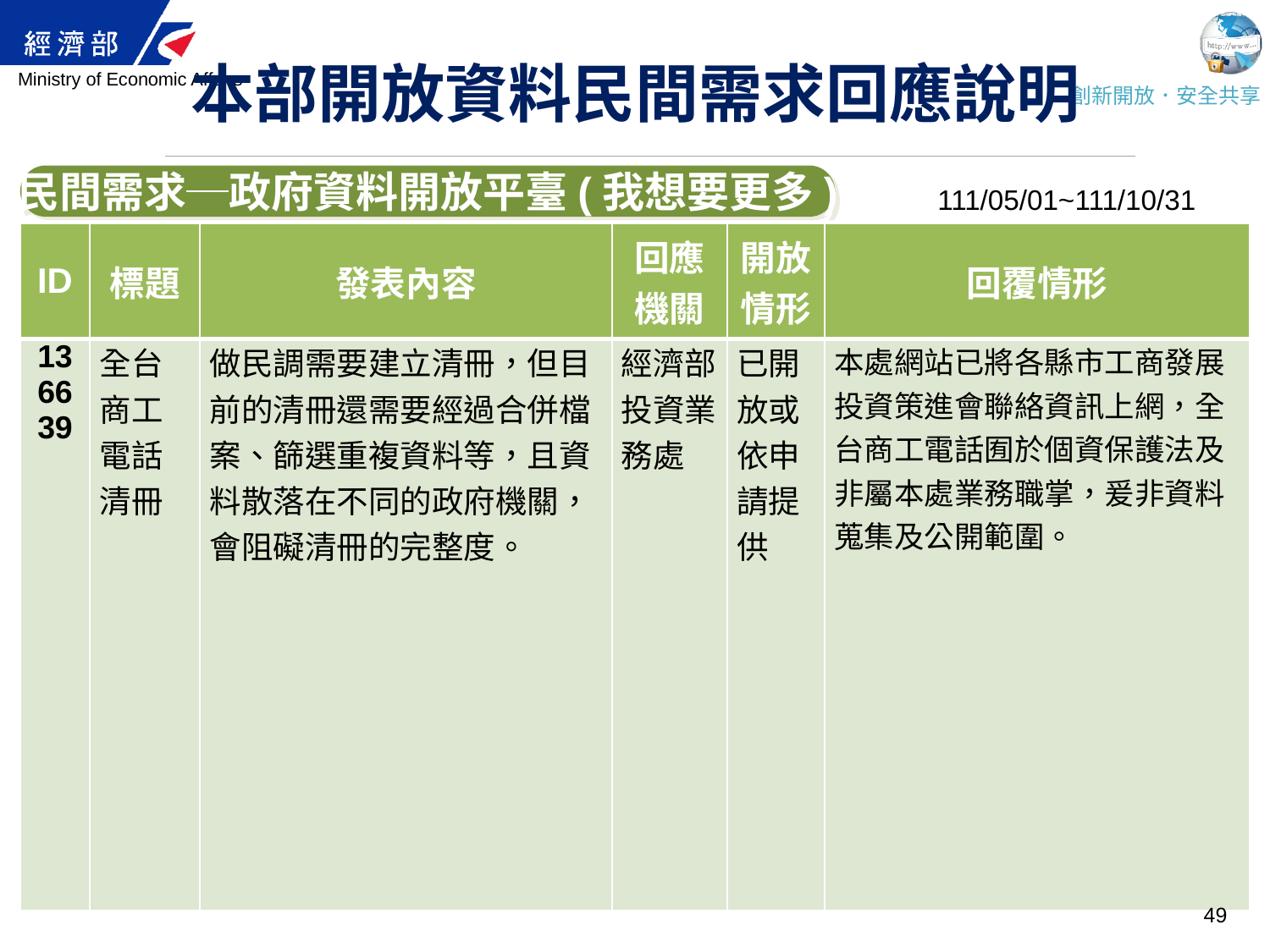

# 本部開放資料民間需求回應說明
民間需求─政府資料開放平臺(我想要更多)
111/05/01~111/10/31
| ID | 標題 | 發表內容 | 回應 機關 | 開放 情形 | 回覆情形 |
| --- | --- | --- | --- | --- | --- |
| 136639 | 全台商工電話清冊 | 做民調需要建立清冊，但目前的清冊還需要經過合併檔案、篩選重複資料等，且資料散落在不同的政府機關，會阻礙清冊的完整度。 | 經濟部投資業務處 | 已開放或依申請提供 | 本處網站已將各縣市工商發展投資策進會聯絡資訊上網，全台商工電話囿於個資保護法及非屬本處業務職掌，爰非資料蒐集及公開範圍。 |
49